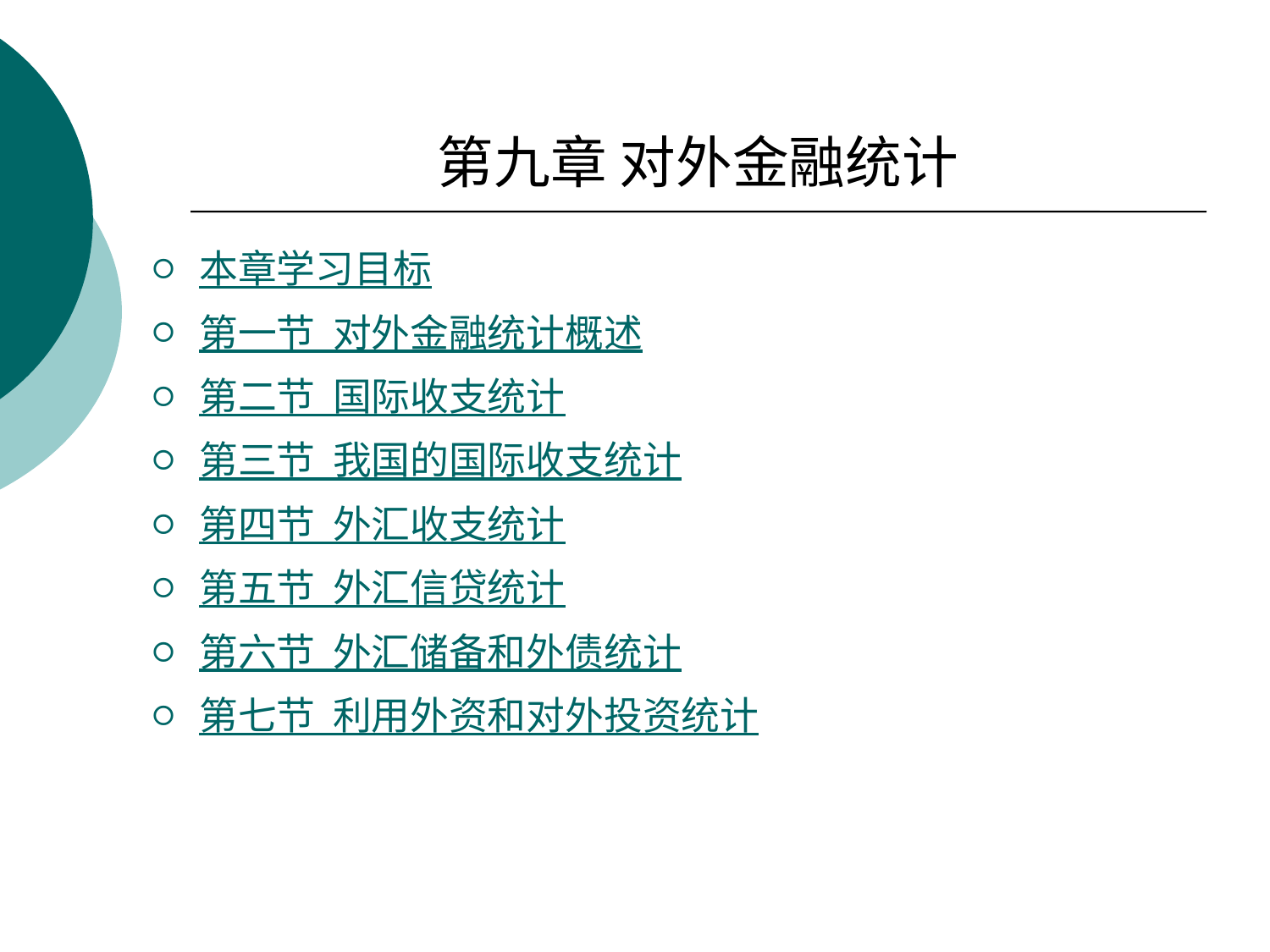

# 第九章 对外金融统计
本章学习目标
第一节  对外金融统计概述
第二节  国际收支统计
第三节  我国的国际收支统计
第四节  外汇收支统计
第五节  外汇信贷统计
第六节  外汇储备和外债统计
第七节  利用外资和对外投资统计